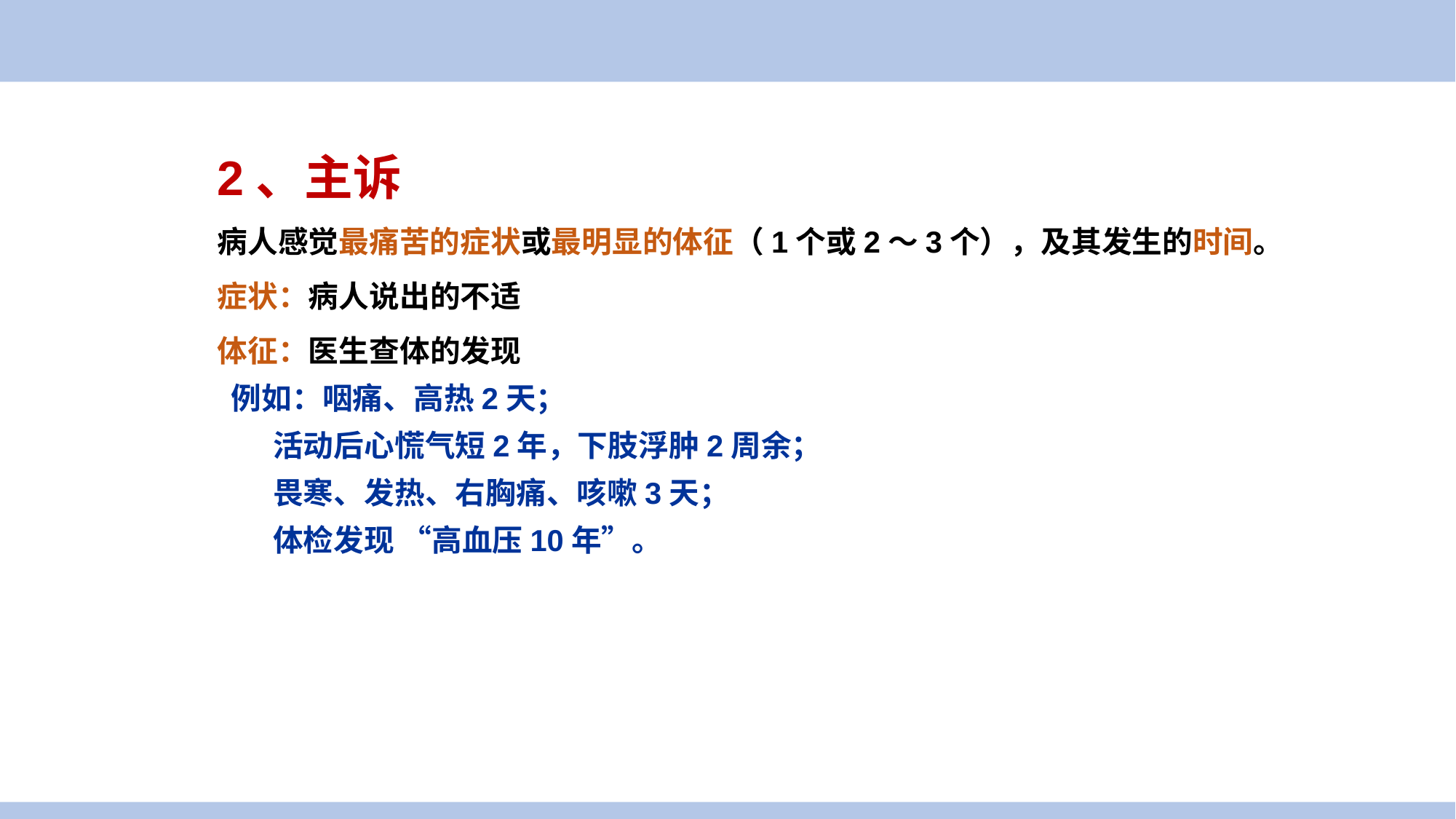

2、主诉
病人感觉最痛苦的症状或最明显的体征（1个或2～3个），及其发生的时间。
症状：病人说出的不适
体征：医生查体的发现
 例如：咽痛、高热2天；
       活动后心慌气短2年，下肢浮肿2周余；
       畏寒、发热、右胸痛、咳嗽3天；
       体检发现 “高血压10年”。

案例导入